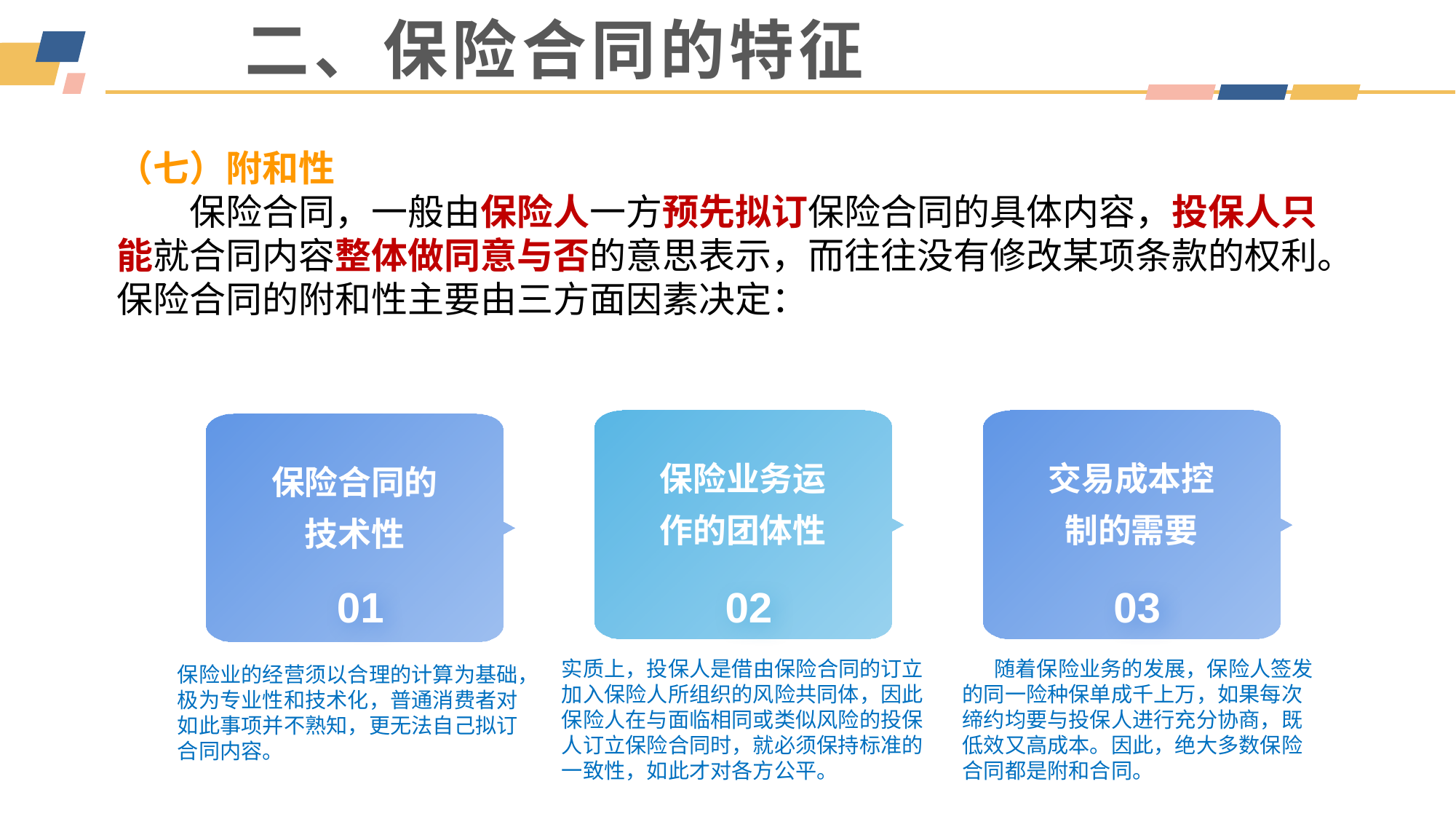

# 二、保险合同的特征

（七）附和性
　　保险合同，一般由保险人一方预先拟订保险合同的具体内容，投保人只能就合同内容整体做同意与否的意思表示，而往往没有修改某项条款的权利。保险合同的附和性主要由三方面因素决定：

保险业务运作的团体性
实质上，投保人是借由保险合同的订立加入保险人所组织的风险共同体，因此保险人在与面临相同或类似风险的投保人订立保险合同时，就必须保持标准的一致性，如此才对各方公平。
交易成本控制的需要
随着保险业务的发展，保险人签发的同一险种保单成千上万，如果每次缔约均要与投保人进行充分协商，既低效又高成本。因此，绝大多数保险合同都是附和合同。
保险合同的技术性
保险业的经营须以合理的计算为基础，极为专业性和技术化，普通消费者对如此事项并不熟知，更无法自己拟订合同内容。
01
02
03